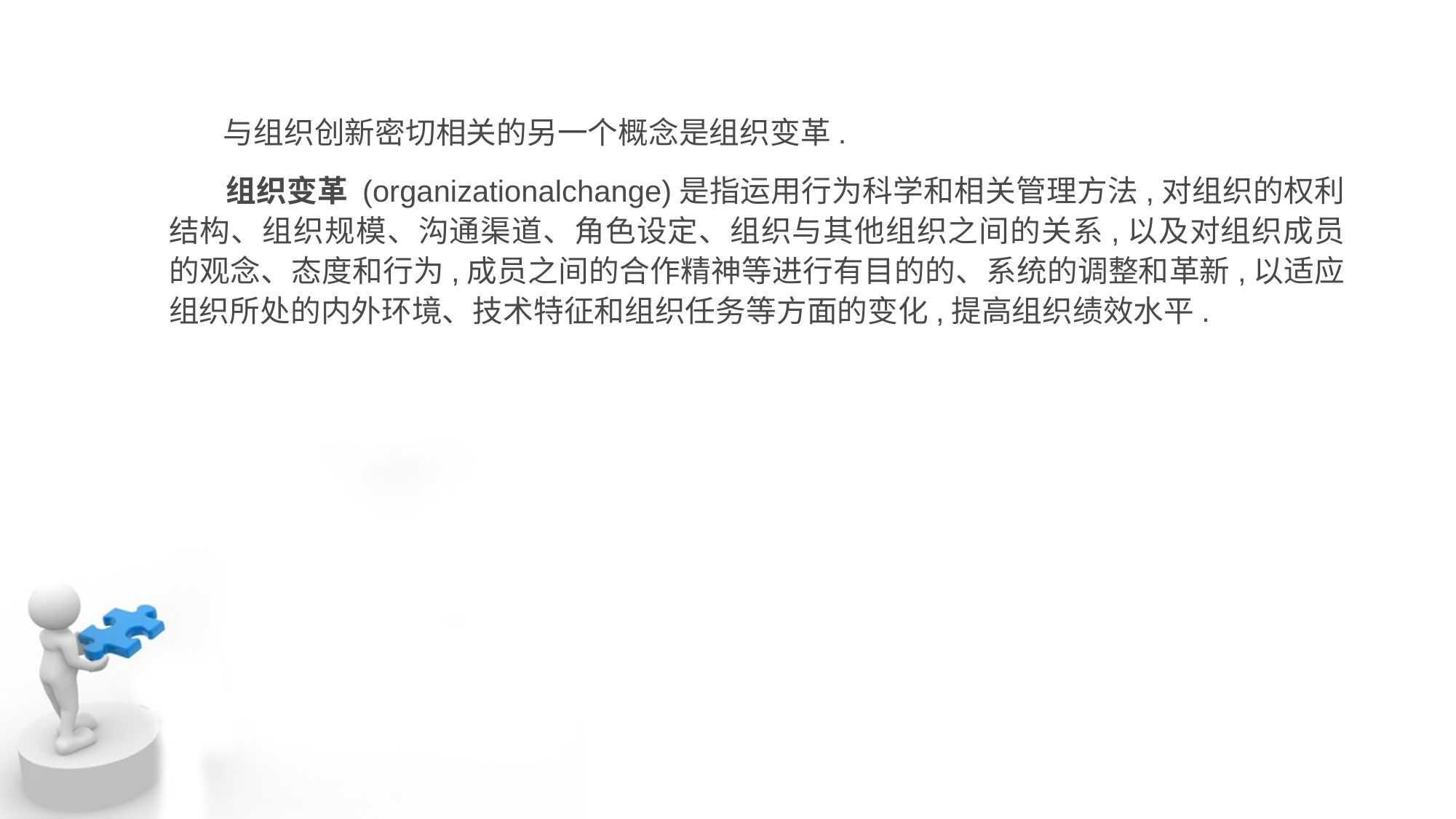

与组织创新密切相关的另一个概念是组织变革.
       组织变革 (organizationalchange)是指运用行为科学和相关管理方法,对组织的权利结构、组织规模、沟通渠道、角色设定、组织与其他组织之间的关系,以及对组织成员的观念、态度和行为,成员之间的合作精神等进行有目的的、系统的调整和革新,以适应组织所处的内外环境、技术特征和组织任务等方面的变化,提高组织绩效水平.